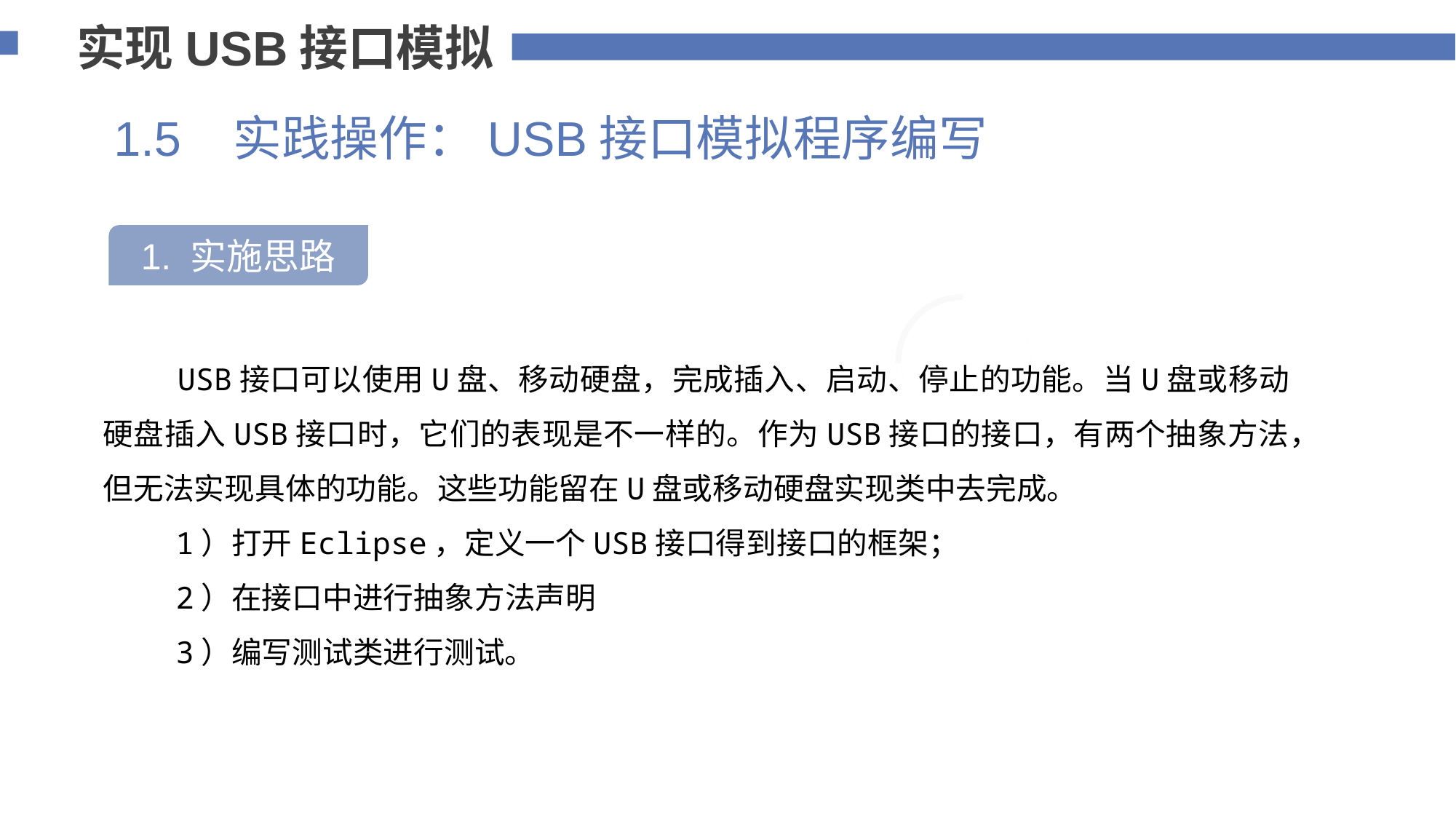

实现USB接口模拟

1.5   实践操作：USB接口模拟程序编写
1. 实施思路

75%
    USB接口可以使用U盘、移动硬盘，完成插入、启动、停止的功能。当U盘或移动硬盘插入USB接口时，它们的表现是不一样的。作为USB接口的接口，有两个抽象方法，但无法实现具体的功能。这些功能留在U盘或移动硬盘实现类中去完成。
    1）打开Eclipse，定义一个USB接口得到接口的框架；
    2）在接口中进行抽象方法声明
    3）编写测试类进行测试。